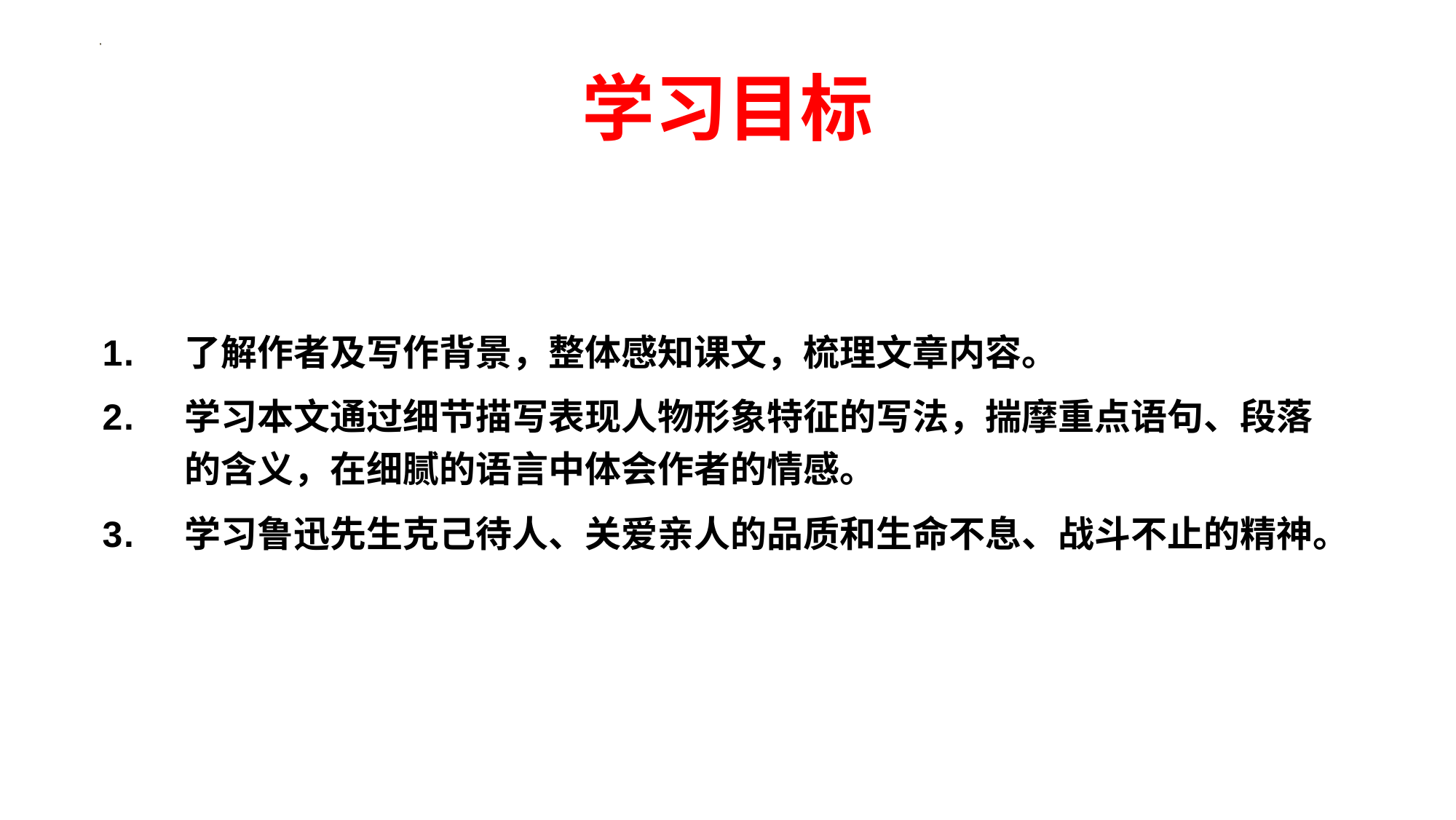

学习目标
了解作者及写作背景，整体感知课文，梳理文章内容。
学习本文通过细节描写表现人物形象特征的写法，揣摩重点语句、段落的含义，在细腻的语言中体会作者的情感。
学习鲁迅先生克己待人、关爱亲人的品质和生命不息、战斗不止的精神。